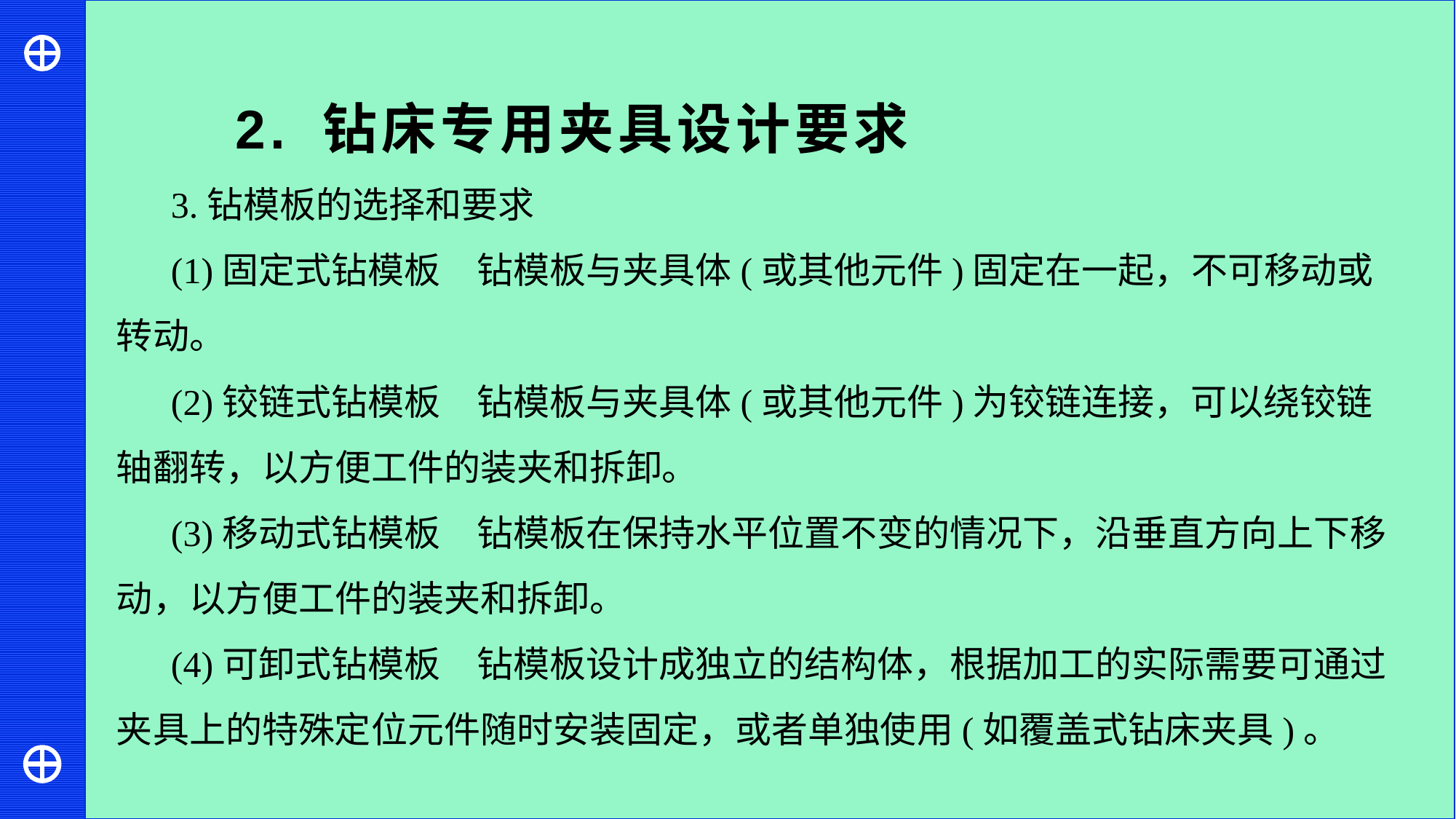

2. 钻床专用夹具设计要求
3.钻模板的选择和要求
(1)固定式钻模板　钻模板与夹具体(或其他元件)固定在一起，不可移动或转动。
(2)铰链式钻模板　钻模板与夹具体(或其他元件)为铰链连接，可以绕铰链轴翻转，以方便工件的装夹和拆卸。
(3)移动式钻模板　钻模板在保持水平位置不变的情况下，沿垂直方向上下移动，以方便工件的装夹和拆卸。
(4)可卸式钻模板　钻模板设计成独立的结构体，根据加工的实际需要可通过夹具上的特殊定位元件随时安装固定，或者单独使用(如覆盖式钻床夹具)。